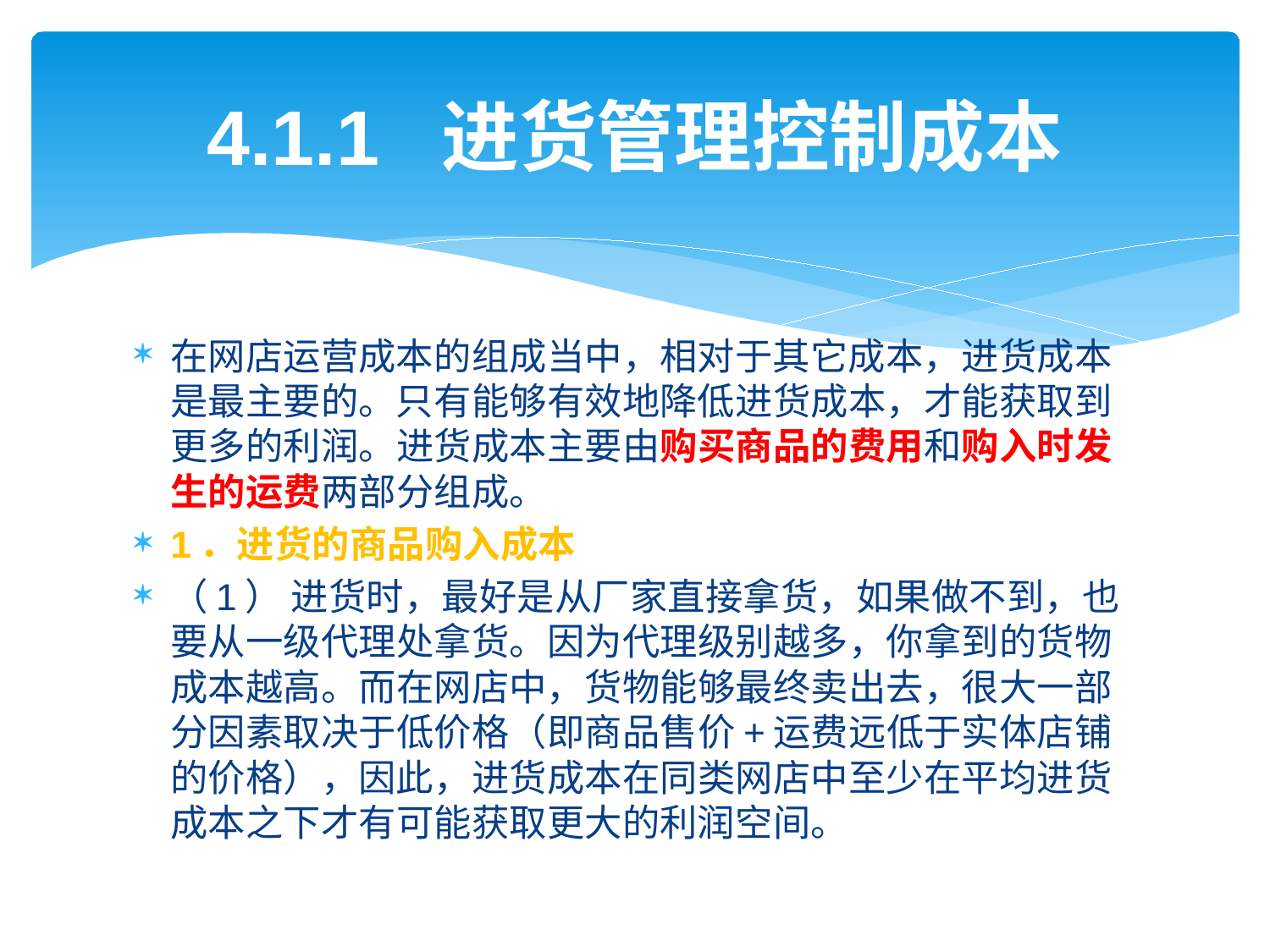

# 4.1.1  进货管理控制成本
在网店运营成本的组成当中，相对于其它成本，进货成本是最主要的。只有能够有效地降低进货成本，才能获取到更多的利润。进货成本主要由购买商品的费用和购入时发生的运费两部分组成。
1．进货的商品购入成本
（1） 进货时，最好是从厂家直接拿货，如果做不到，也要从一级代理处拿货。因为代理级别越多，你拿到的货物成本越高。而在网店中，货物能够最终卖出去，很大一部分因素取决于低价格（即商品售价+运费远低于实体店铺的价格），因此，进货成本在同类网店中至少在平均进货成本之下才有可能获取更大的利润空间。